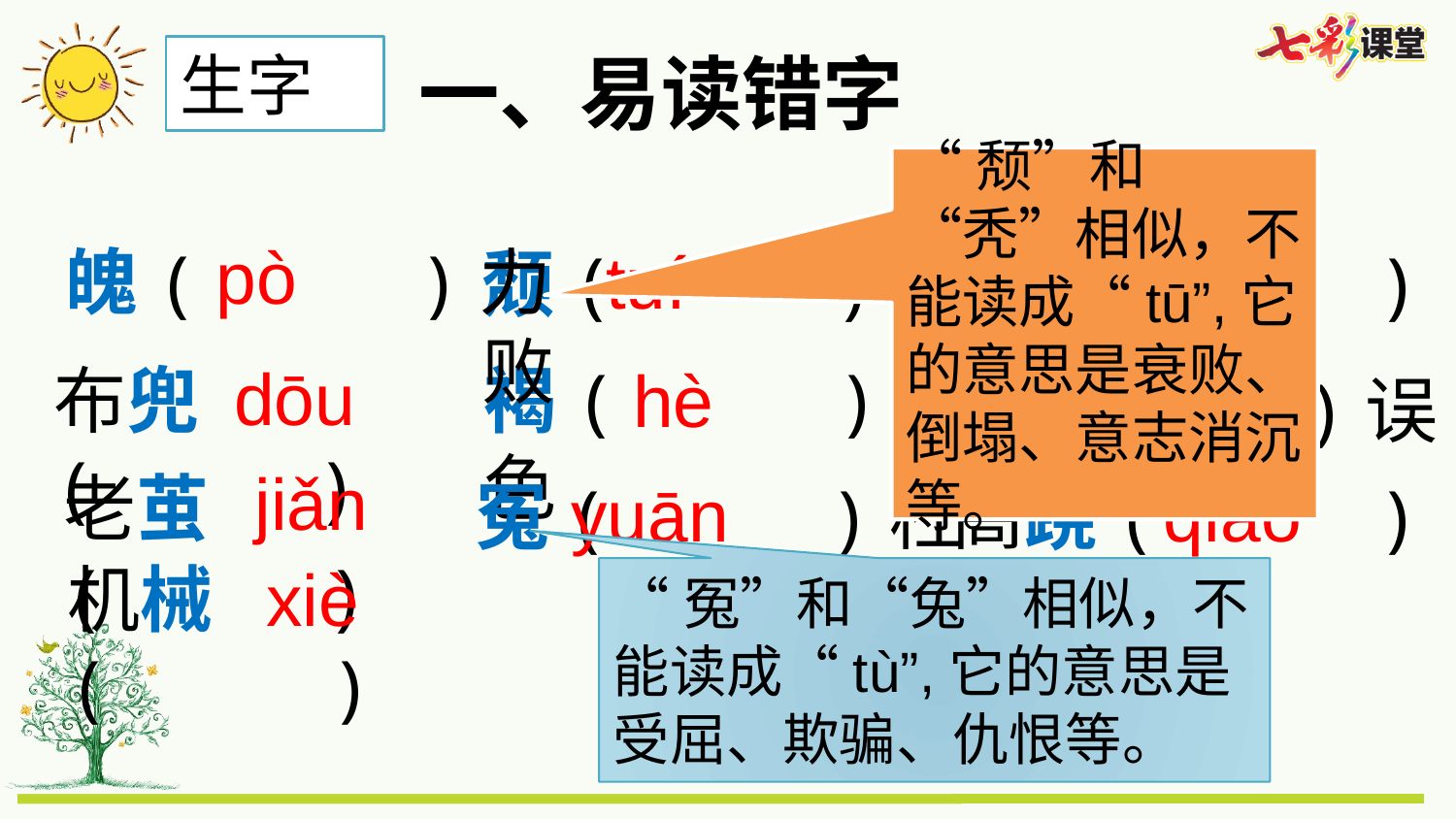

一、易读错字
生字
“颓”和“秃”相似，不能读成“tū”,它的意思是衰败、倒塌、意志消沉等。
rèn
pò
魄(     )力
tuí
颓(     )败
缝纫(     )
dōu
布兜(     )
褐(     )色
hè
耽(     )误
dān
jiǎn
老茧(     )
yuān
qiāo
冤(     )枉
高跷(     )
机械(     )
xiè
“冤”和“兔”相似，不能读成“tù”,它的意思是受屈、欺骗、仇恨等。